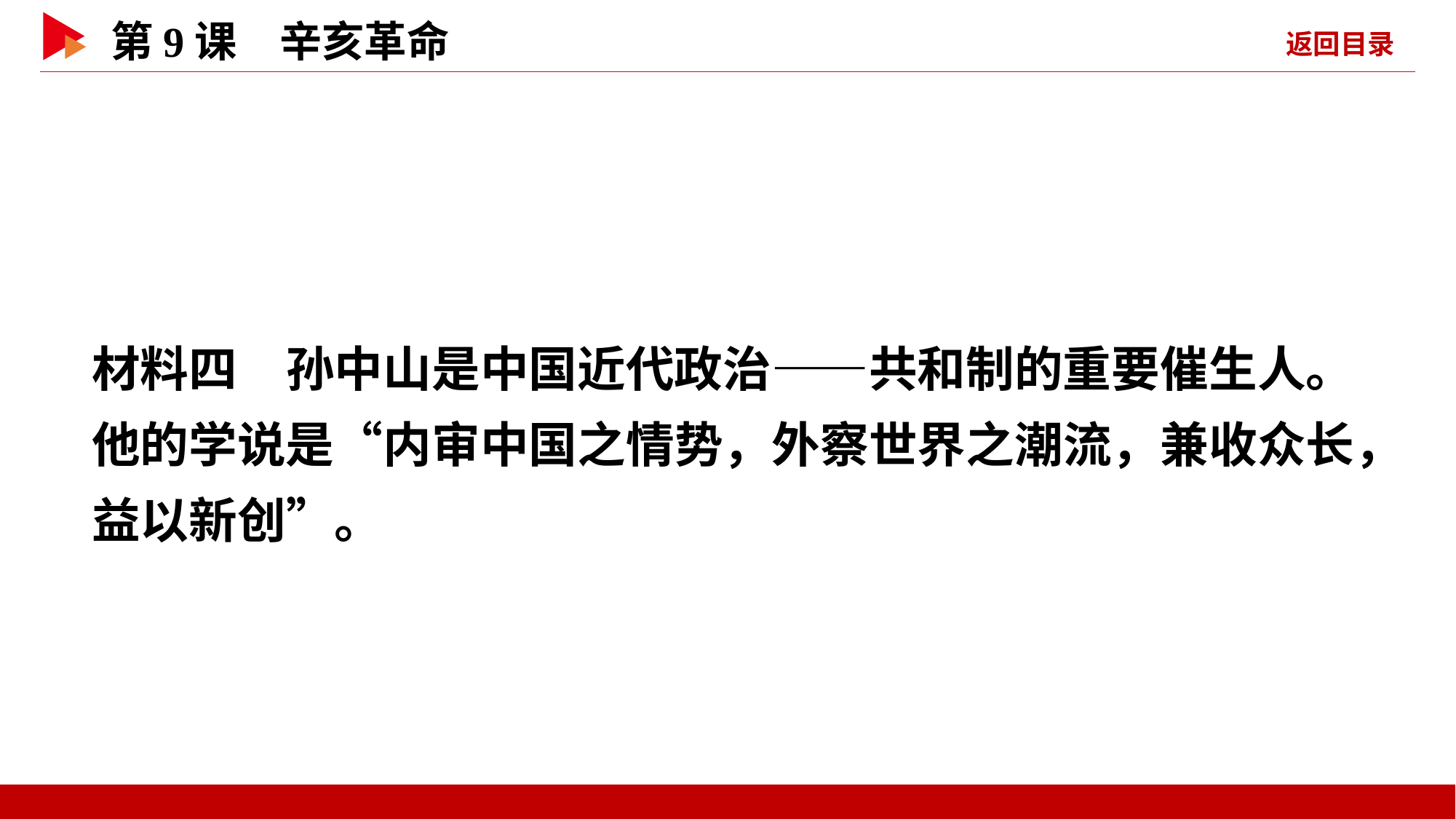

材料四　孙中山是中国近代政治——共和制的重要催生人。他的学说是“内审中国之情势，外察世界之潮流，兼收众长，益以新创”。